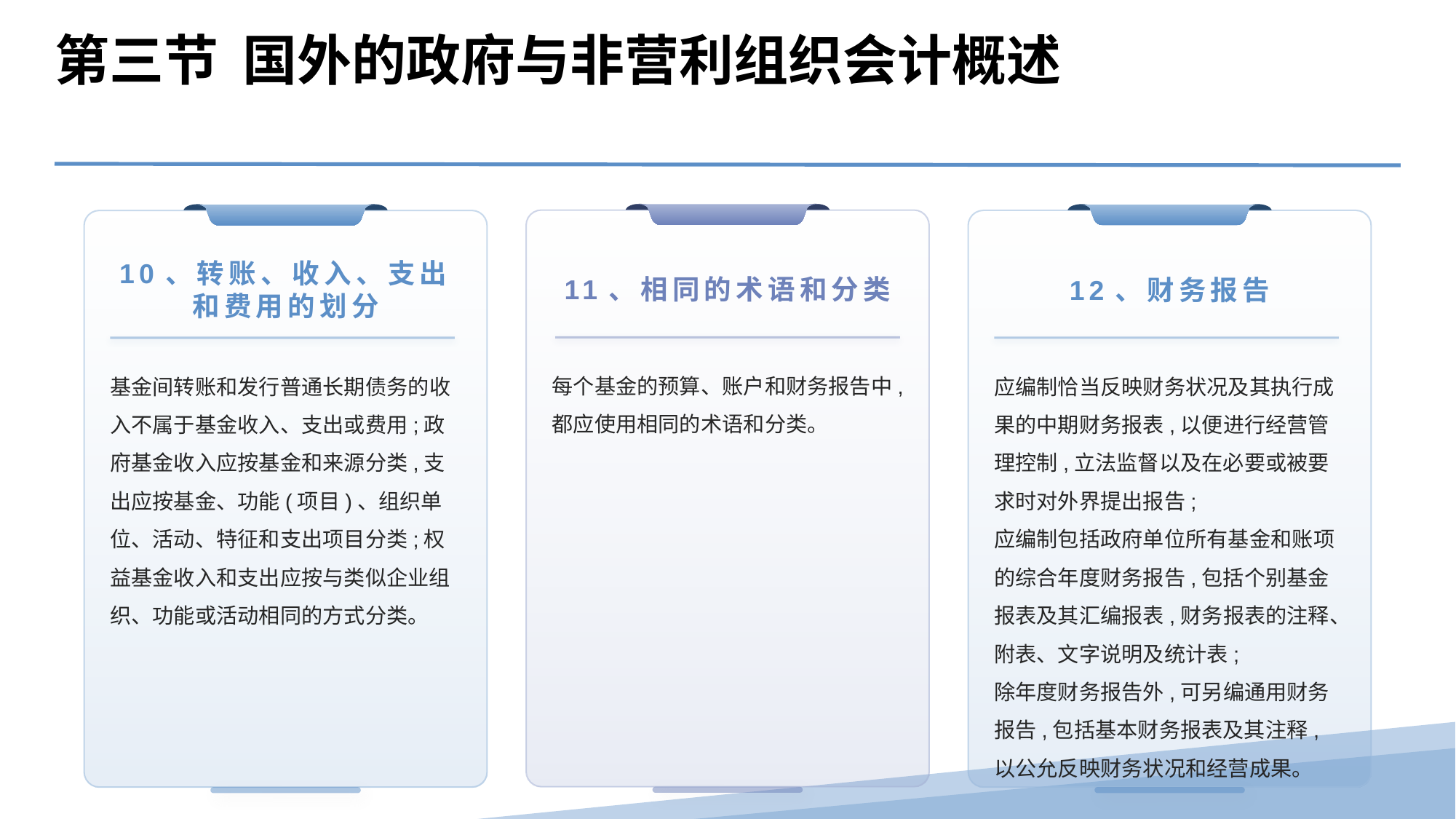

第三节  国外的政府与非营利组织会计概述

11、相同的术语和分类
12、财务报告
10、转账、收入、支出和费用的划分
每个基金的预算、账户和财务报告中,都应使用相同的术语和分类。
应编制恰当反映财务状况及其执行成果的中期财务报表,以便进行经营管理控制,立法监督以及在必要或被要求时对外界提出报告;
应编制包括政府单位所有基金和账项的综合年度财务报告,包括个别基金报表及其汇编报表,财务报表的注释、附表、文字说明及统计表;
除年度财务报告外,可另编通用财务报告,包括基本财务报表及其注释,以公允反映财务状况和经营成果。
基金间转账和发行普通长期债务的收入不属于基金收入、支出或费用;政府基金收入应按基金和来源分类,支出应按基金、功能(项目)、组织单位、活动、特征和支出项目分类;权益基金收入和支出应按与类似企业组织、功能或活动相同的方式分类。